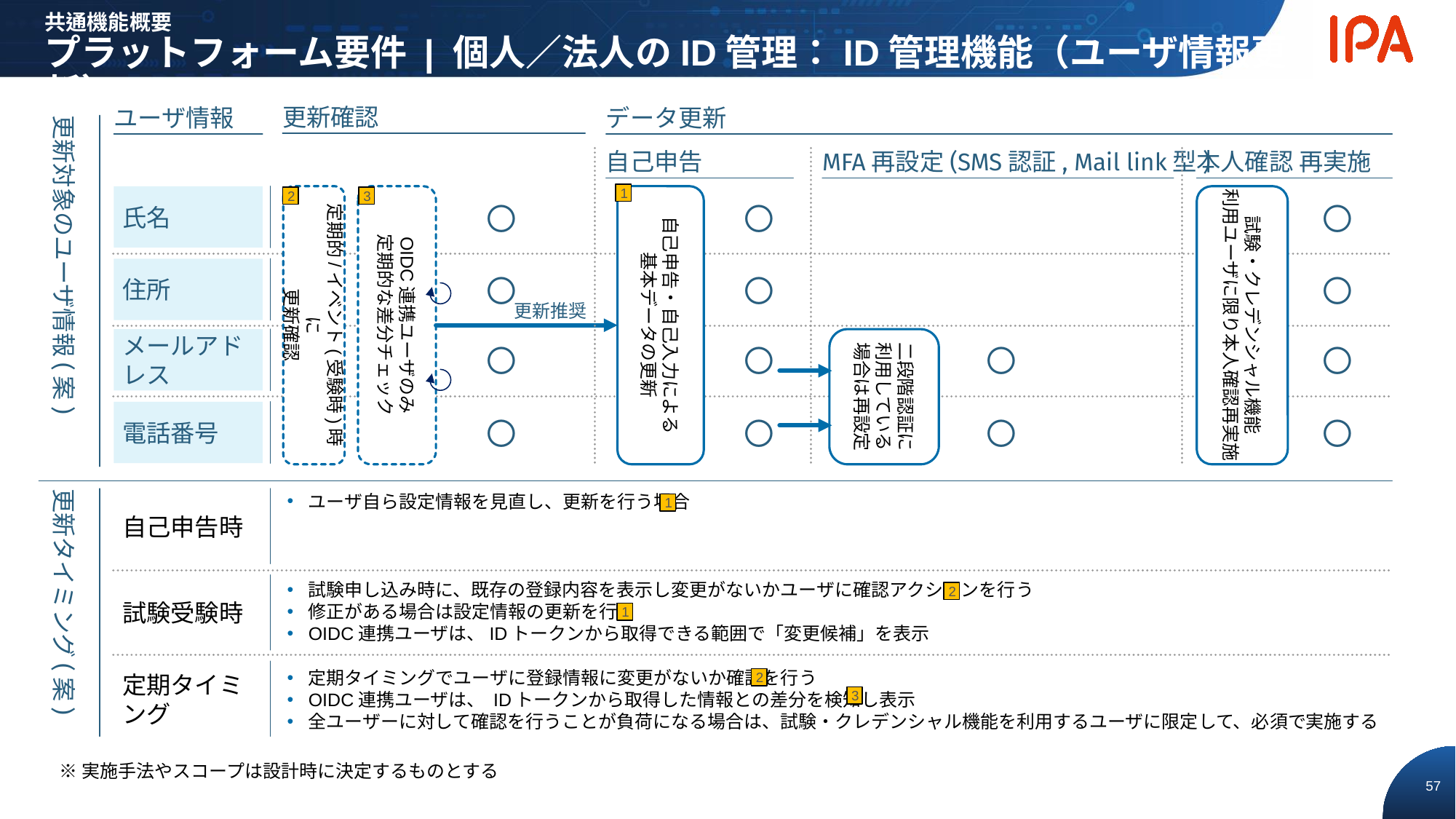

共通機能概要
プラットフォーム要件 | 個人／法人のID管理：ID管理機能（ユーザ情報更新）
更新確認
データ更新
ユーザ情報
更新対象のユーザ情報(案)
自己申告
MFA再設定(SMS認証, Mail link型)
本人確認 再実施
1
定期的/イベント(受験時)時に
更新確認
OIDC連携ユーザのみ
定期的な差分チェック
自己申告・自己入力による
基本データの更新
試験・クレデンシャル機能
利用ユーザに限り本人確認再実施
氏名
〇
〇
〇
2
3
〇
〇
〇
住所

更新推奨
〇
〇
〇
〇
メールアドレス
二段階認証に
利用している場合は再設定

〇
〇
〇
〇
電話番号
ユーザ自ら設定情報を見直し、更新を行う場合
更新タイミング(案)
自己申告時
1
試験申し込み時に、既存の登録内容を表示し変更がないかユーザに確認アクションを行う
修正がある場合は設定情報の更新を行う
OIDC連携ユーザは、IDトークンから取得できる範囲で「変更候補」を表示
試験受験時
2
1
定期タイミング
定期タイミングでユーザに登録情報に変更がないか確認を行う
OIDC連携ユーザは、 IDトークンから取得した情報との差分を検知し表示
全ユーザーに対して確認を行うことが負荷になる場合は、試験・クレデンシャル機能を利用するユーザに限定して、必須で実施する
2
3
※実施手法やスコープは設計時に決定するものとする